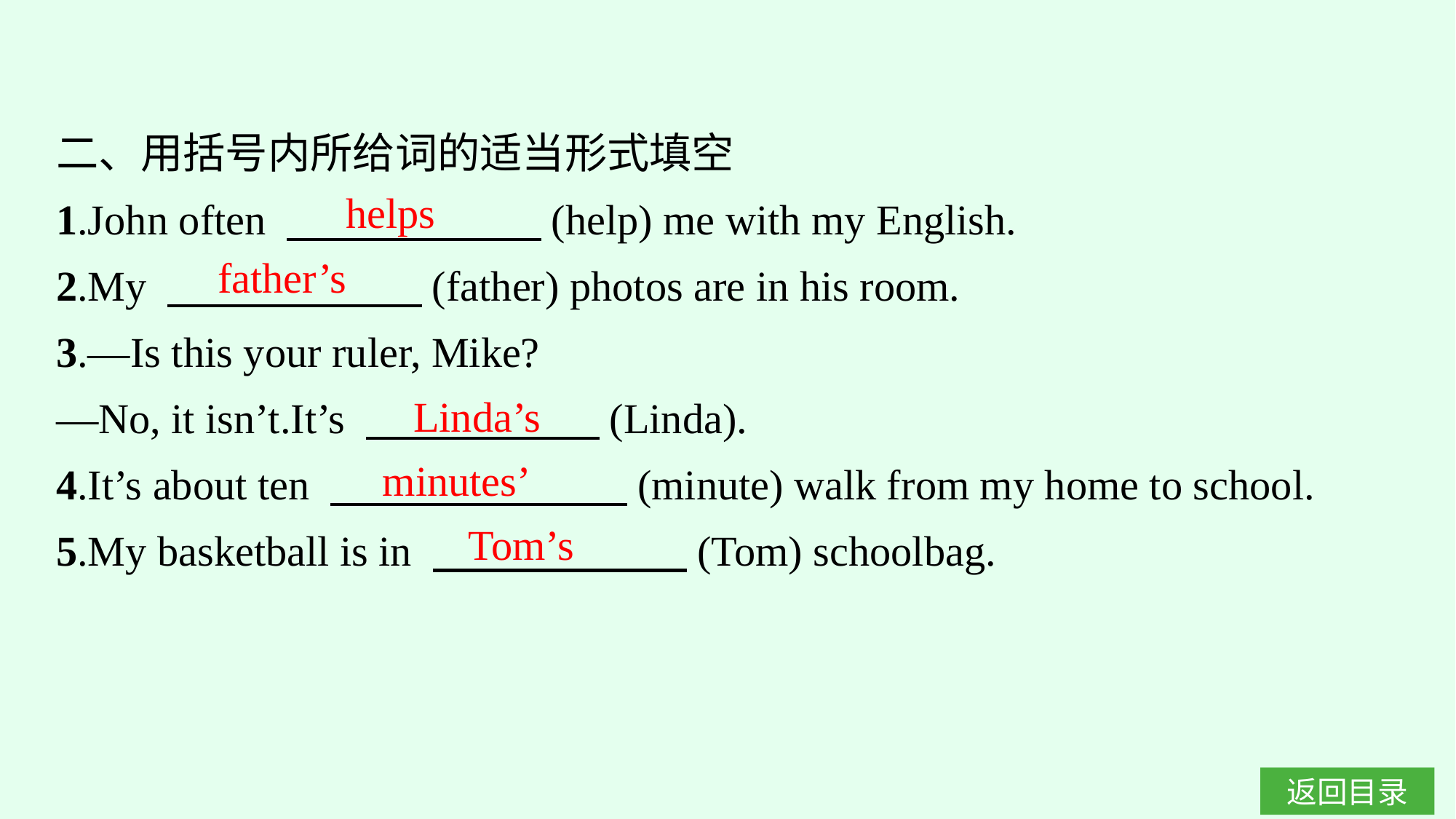

二、用括号内所给词的适当形式填空
1.John often 　　　　　　(help) me with my English.
2.My 　　　　　　(father) photos are in his room.
3.—Is this your ruler, Mike?
—No, it isn’t.It’s 　　　　　 (Linda).
4.It’s about ten 　　　　　　　(minute) walk from my home to school.
5.My basketball is in 　　　　　　(Tom) schoolbag.
helps
father’s
Linda’s
minutes’
Tom’s